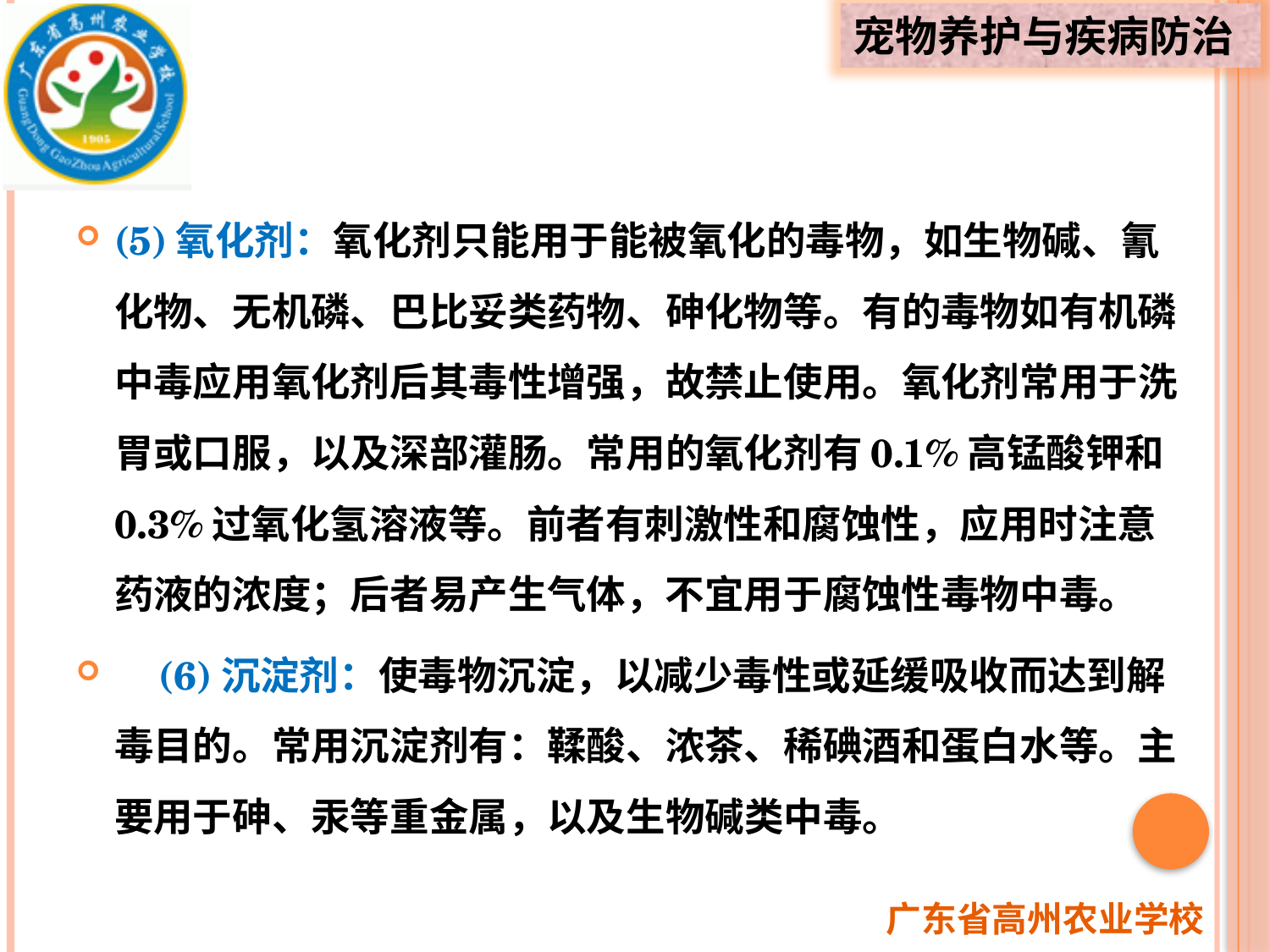

(5)氧化剂：氧化剂只能用于能被氧化的毒物，如生物碱、氰化物、无机磷、巴比妥类药物、砷化物等。有的毒物如有机磷中毒应用氧化剂后其毒性增强，故禁止使用。氧化剂常用于洗胃或口服，以及深部灌肠。常用的氧化剂有0.1%高锰酸钾和0.3%过氧化氢溶液等。前者有刺激性和腐蚀性，应用时注意药液的浓度；后者易产生气体，不宜用于腐蚀性毒物中毒。
    (6)沉淀剂：使毒物沉淀，以减少毒性或延缓吸收而达到解毒目的。常用沉淀剂有：鞣酸、浓茶、稀碘酒和蛋白水等。主要用于砷、汞等重金属，以及生物碱类中毒。